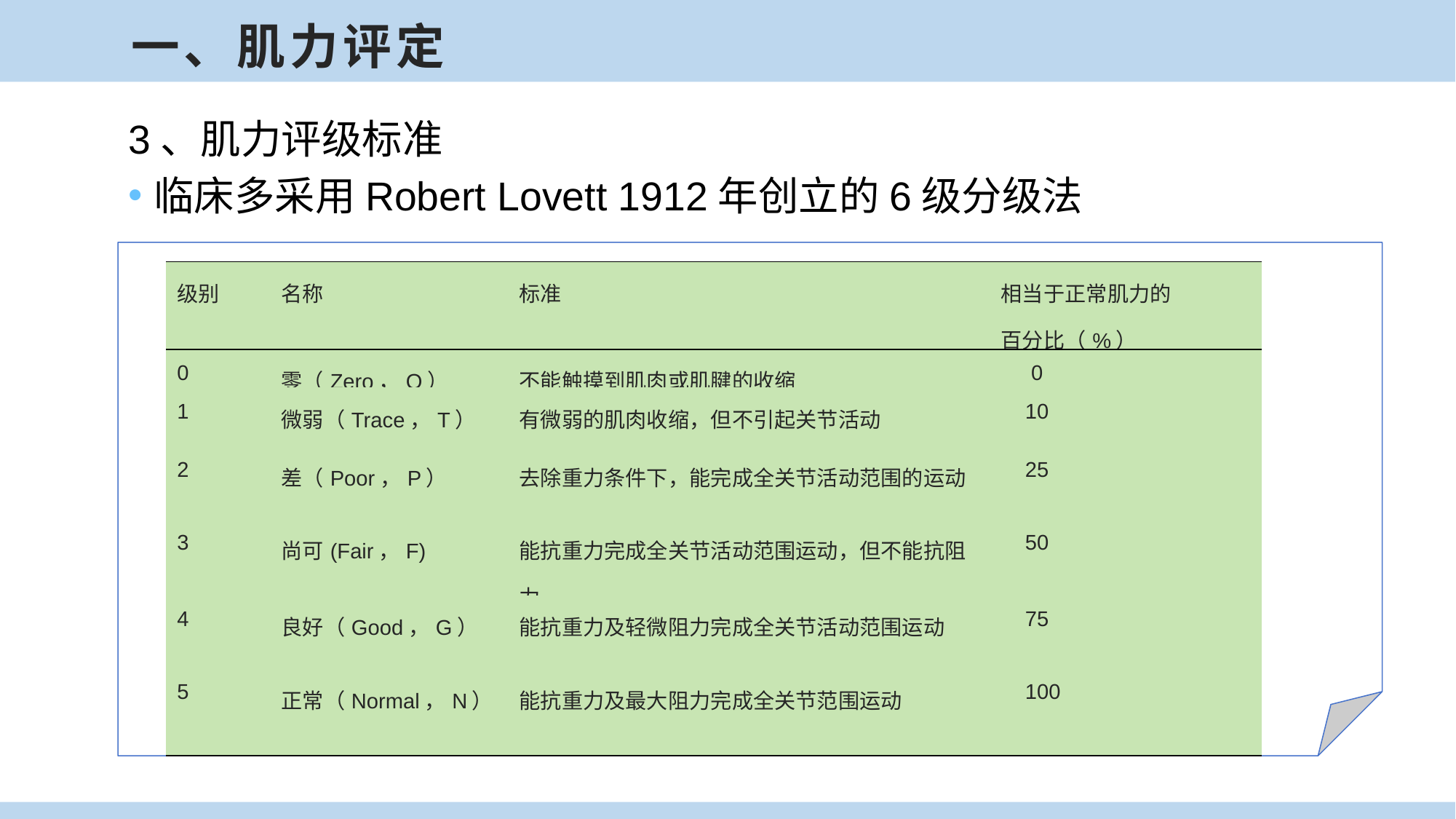

一、肌力评定
3、肌力评级标准
临床多采用Robert Lovett 1912年创立的6级分级法

| 级别 | 名称 | 标准 | 相当于正常肌力的 百分比（%） |
| --- | --- | --- | --- |
| 0 | 零（Zero，O） | 不能触摸到肌肉或肌腱的收缩 | 0 |
| 1 | 微弱（Trace，T） | 有微弱的肌肉收缩，但不引起关节活动 | 10 |
| 2 | 差（Poor，P） | 去除重力条件下，能完成全关节活动范围的运动 | 25 |
| 3 | 尚可(Fair，F) | 能抗重力完成全关节活动范围运动，但不能抗阻力 | 50 |
| 4 | 良好（Good，G） | 能抗重力及轻微阻力完成全关节活动范围运动 | 75 |
| 5 | 正常（Normal，N） | 能抗重力及最大阻力完成全关节范围运动 | 100 |